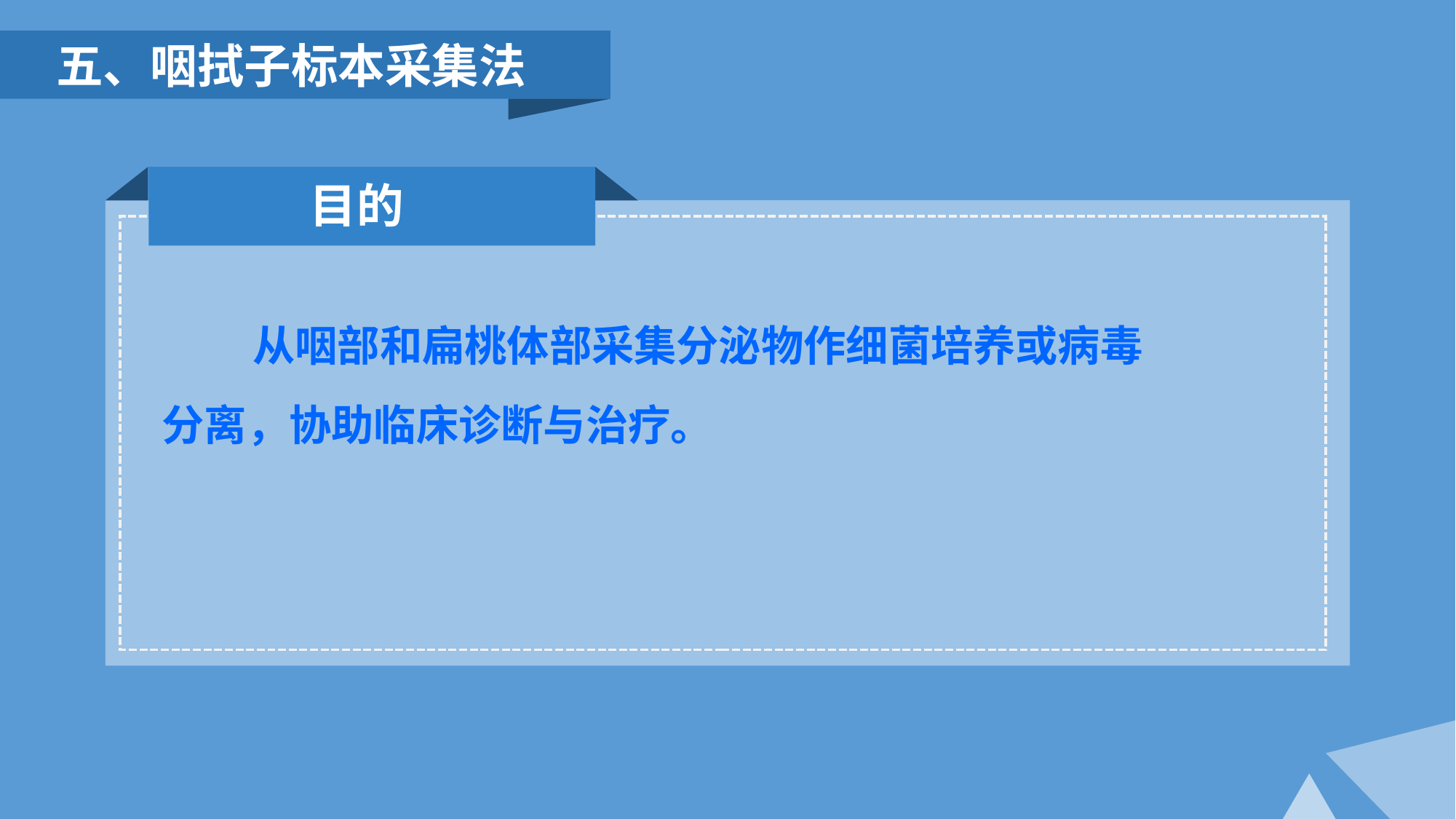

五、咽拭子标本采集法

目的

     从咽部和扁桃体部采集分泌物作细菌培养或病毒分离，协助临床诊断与治疗。